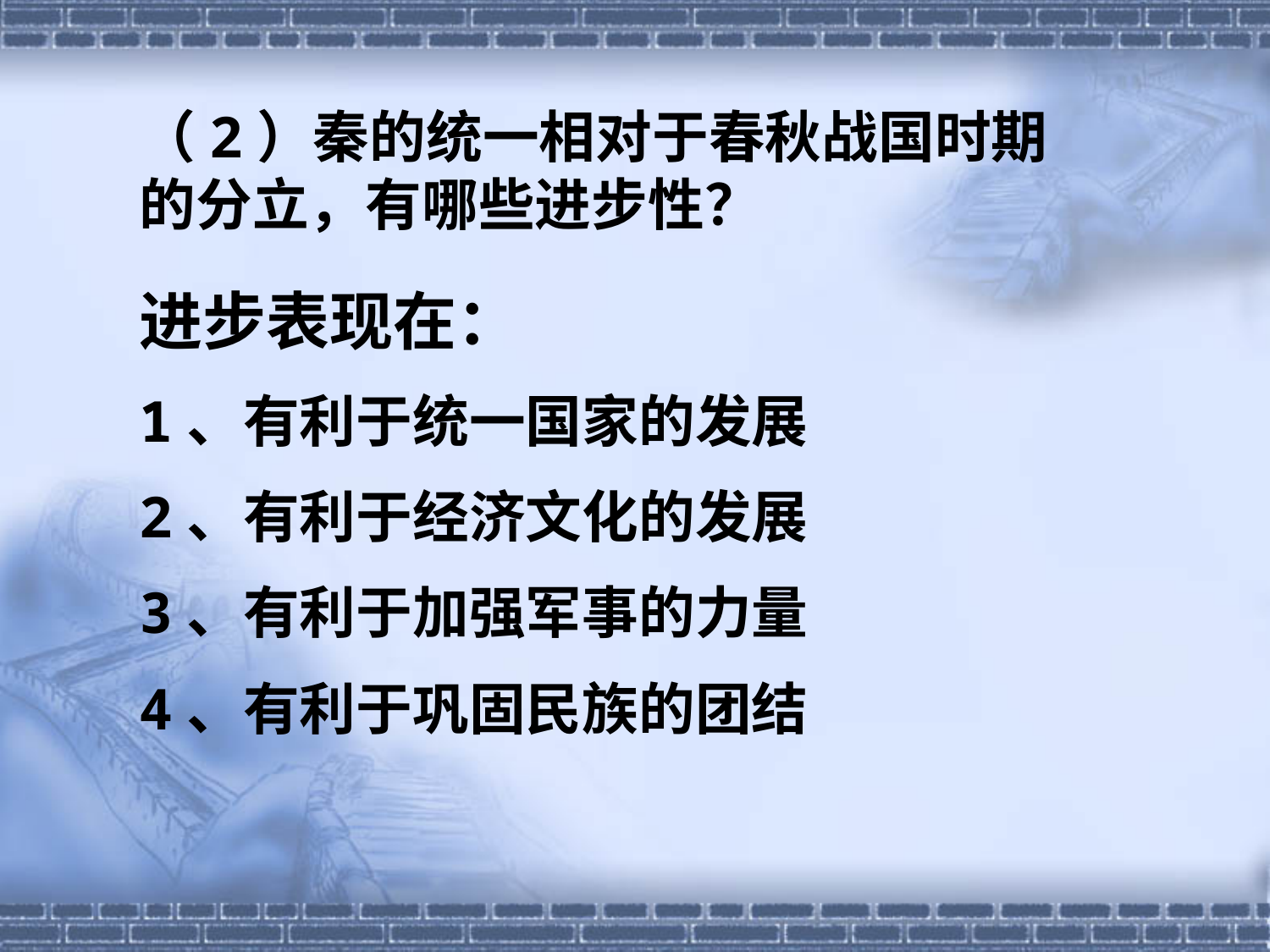

（2）秦的统一相对于春秋战国时期的分立，有哪些进步性？
进步表现在：
1、有利于统一国家的发展
2、有利于经济文化的发展
3、有利于加强军事的力量
4、有利于巩固民族的团结